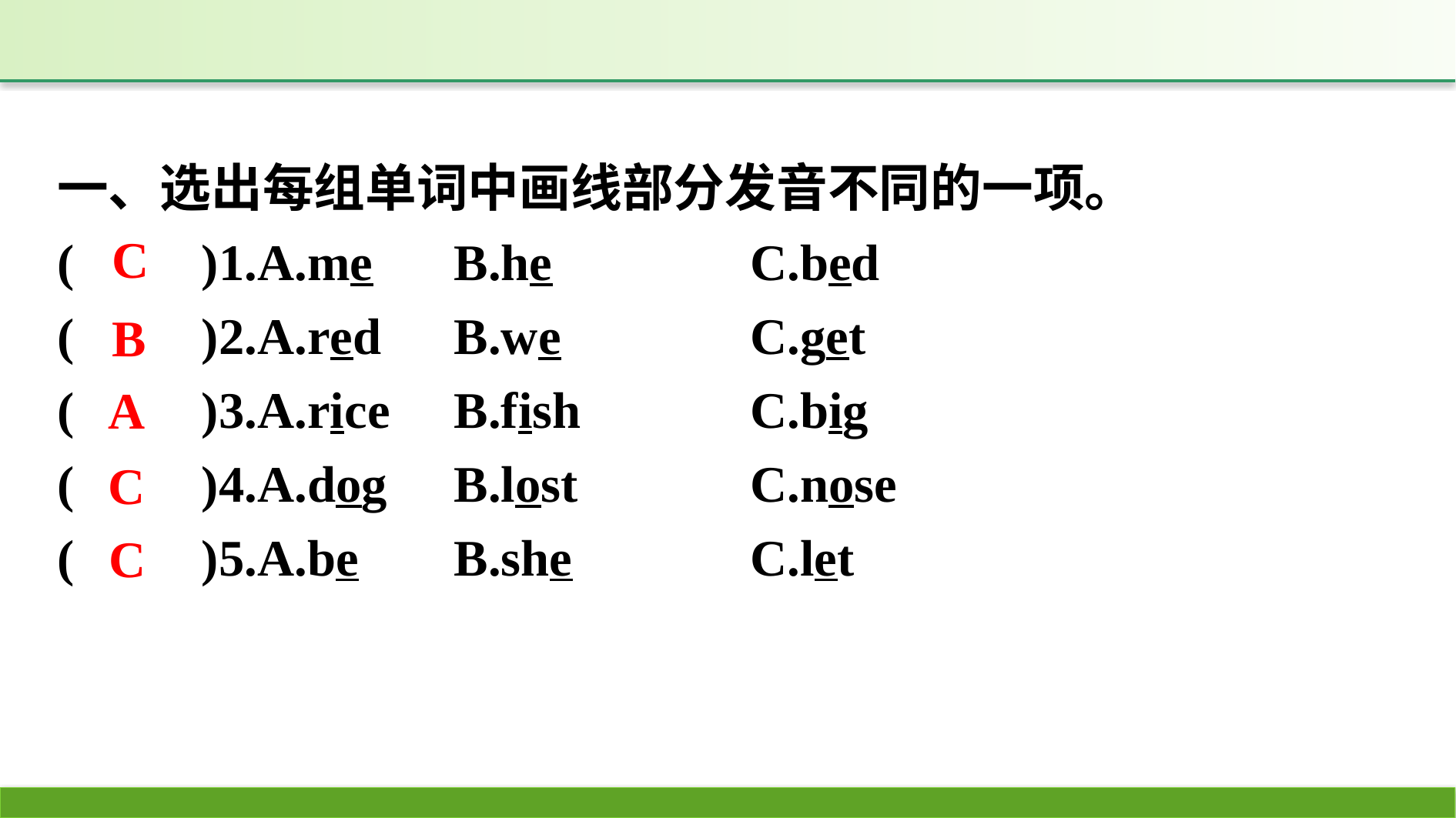

一、选出每组单词中画线部分发音不同的一项。
(　　)1.A.me	B.he			C.bed
(　　)2.A.red	B.we			C.get
(　　)3.A.rice	B.fish			C.big
(　　)4.A.dog	B.lost			C.nose
(　　)5.A.be	B.she			C.let
C
B
A
C
C